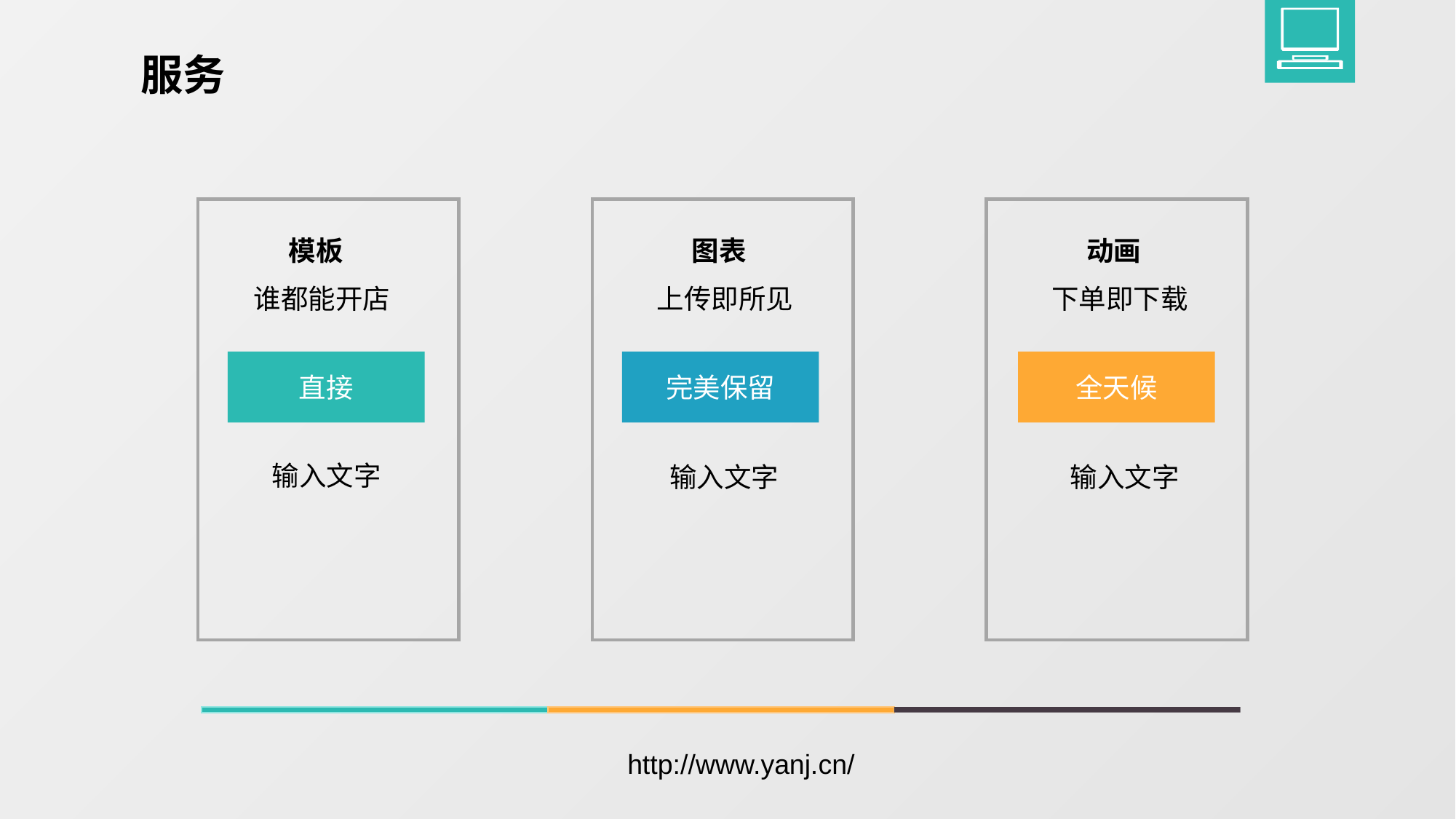

服务

模板
图表
动画
谁都能开店
上传即所见
下单即下载
直接
完美保留
全天候
输入文字
输入文字
输入文字

http://www.yanj.cn/